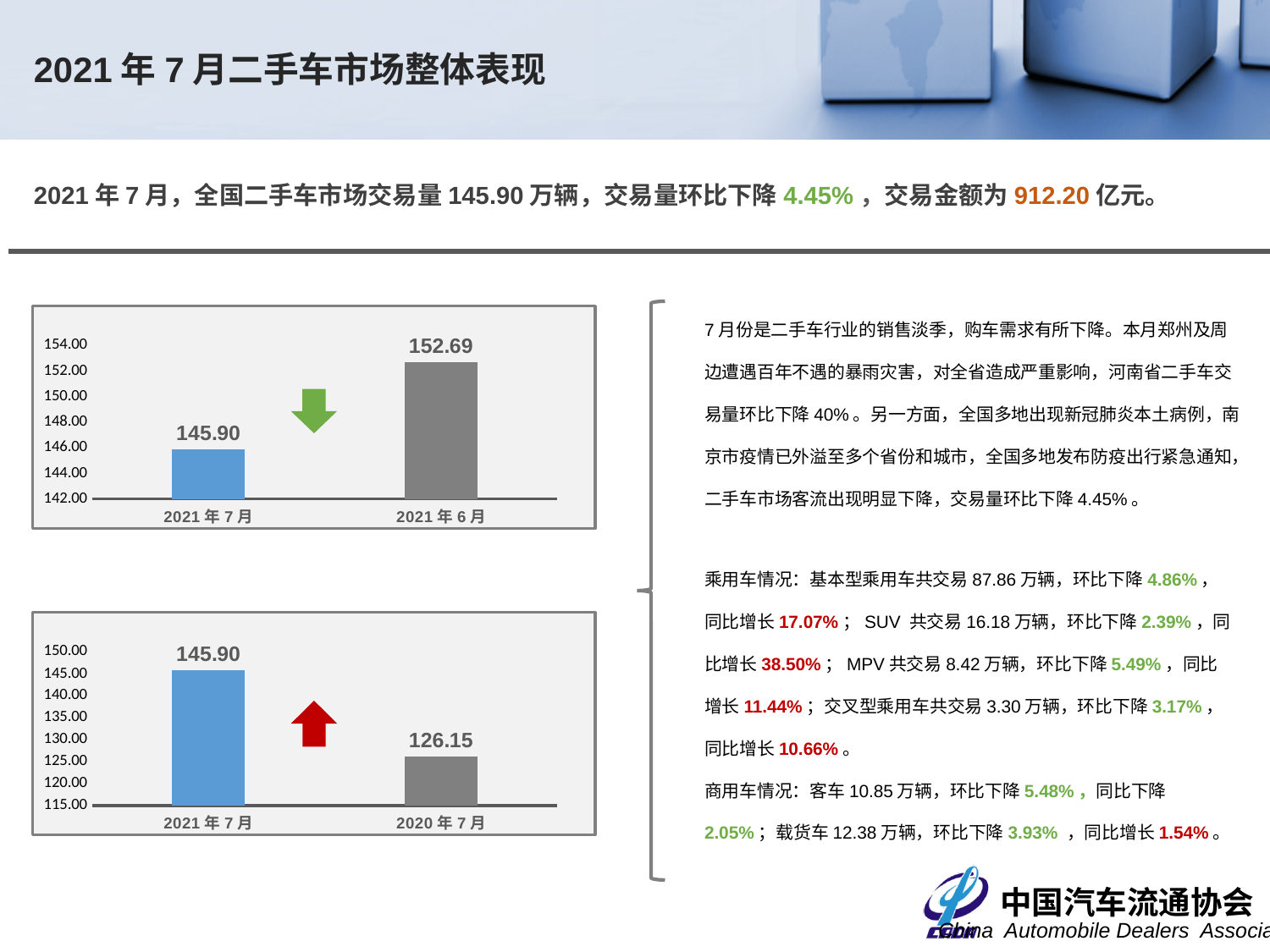

2021年7月二手车市场整体表现
2021年7月，全国二手车市场交易量145.90万辆，交易量环比下降4.45%，交易金额为912.20亿元。
7月份是二手车行业的销售淡季，购车需求有所下降。本月郑州及周边遭遇百年不遇的暴雨灾害，对全省造成严重影响，河南省二手车交易量环比下降40%。另一方面，全国多地出现新冠肺炎本土病例，南京市疫情已外溢至多个省份和城市，全国多地发布防疫出行紧急通知，二手车市场客流出现明显下降，交易量环比下降4.45%。

### Chart

| Category |  |
|---|---|
| 44378 | 145.9046 |
| 44348 | 152.6938 |
乘用车情况：基本型乘用车共交易87.86万辆，环比下降4.86%，同比增长17.07%；SUV 共交易16.18万辆，环比下降2.39%，同比增长38.50%；MPV共交易8.42万辆，环比下降5.49%，同比增长11.44%；交叉型乘用车共交易3.30万辆，环比下降3.17%，同比增长10.66%。
商用车情况：客车10.85万辆，环比下降5.48%，同比下降2.05%；载货车12.38万辆，环比下降3.93% ，同比增长1.54%。

### Chart

| Category |  |
|---|---|
| 44378 | 145.9046 |
| 44013 | 126.1515 |
 7.18%
1.19%